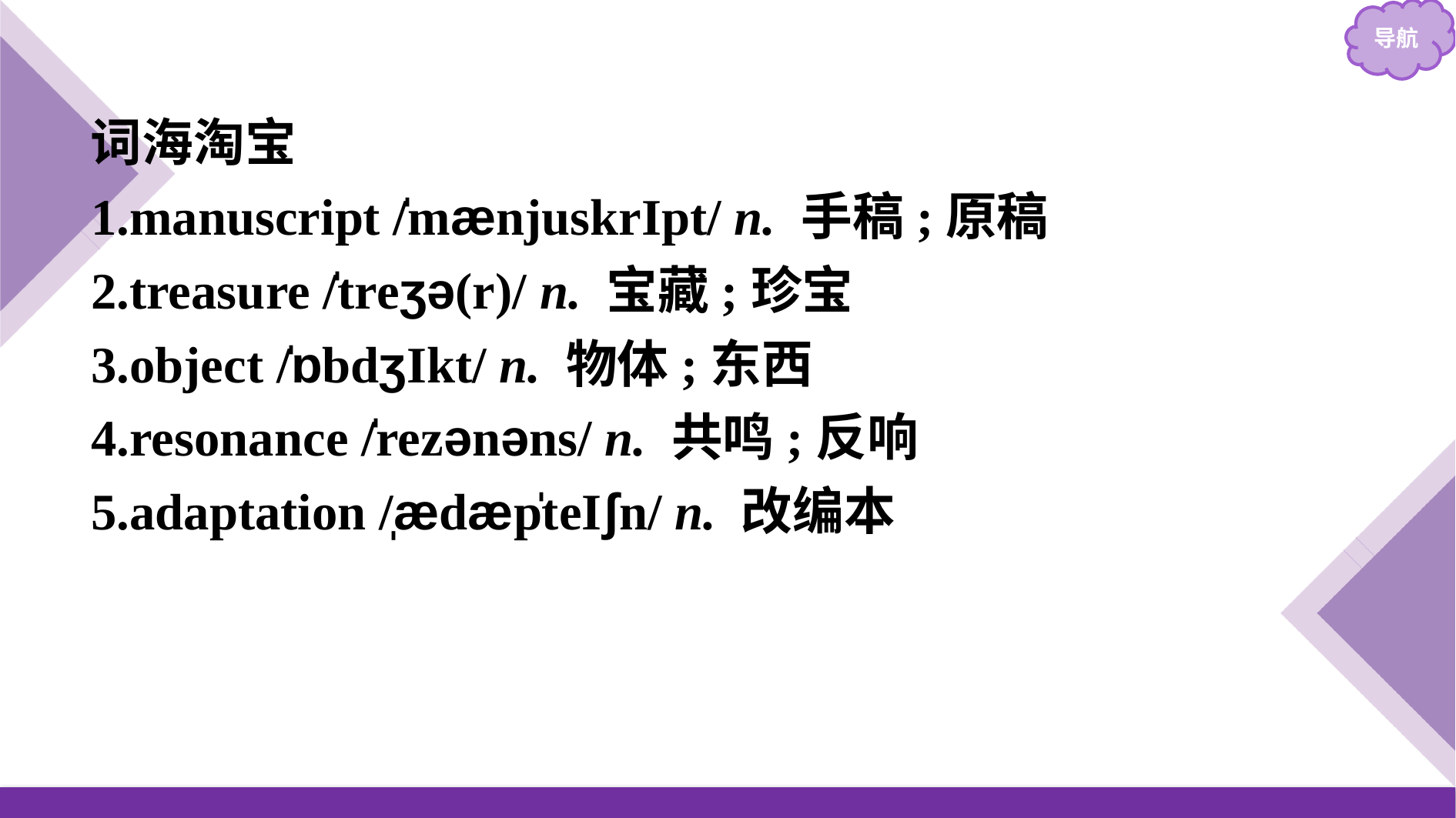

词海淘宝
1.manuscript /̍mænjuskrIpt/ n. 手稿;原稿
2.treasure /̍treʒə(r)/ n. 宝藏;珍宝
3.object /̍ɒbdʒIkt/ n. 物体;东西
4.resonance /̍rezənəns/ n. 共鸣;反响
5.adaptation /̩ædæp̍teIʃn/ n. 改编本